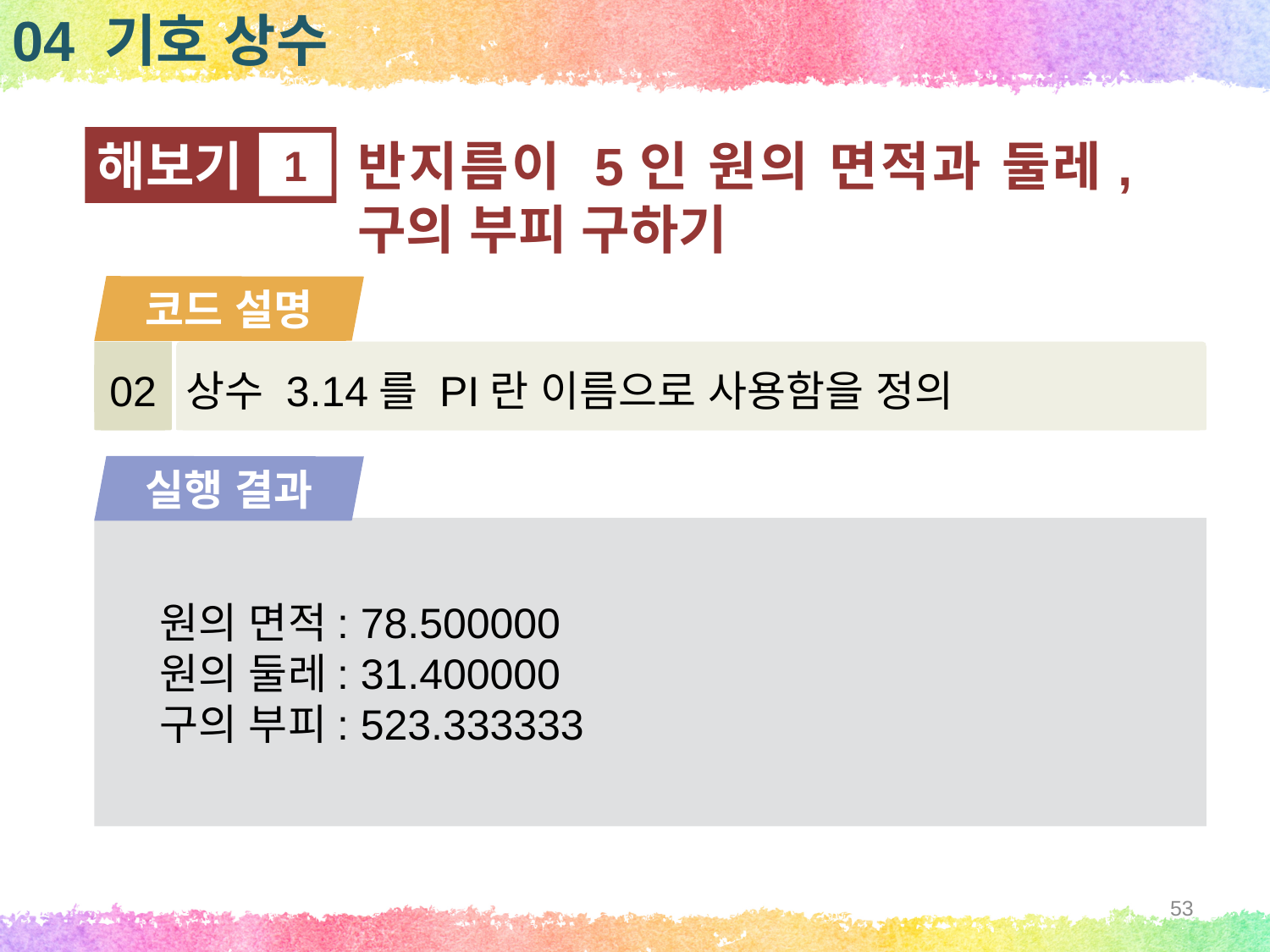

04 기호 상수
반지름이 5인 원의 면적과 둘레, 구의 부피 구하기
해보기
1
코드 설명

02
상수 3.14를 PI란 이름으로 사용함을 정의
실행 결과
원의 면적: 78.500000
원의 둘레: 31.400000
구의 부피: 523.333333
53